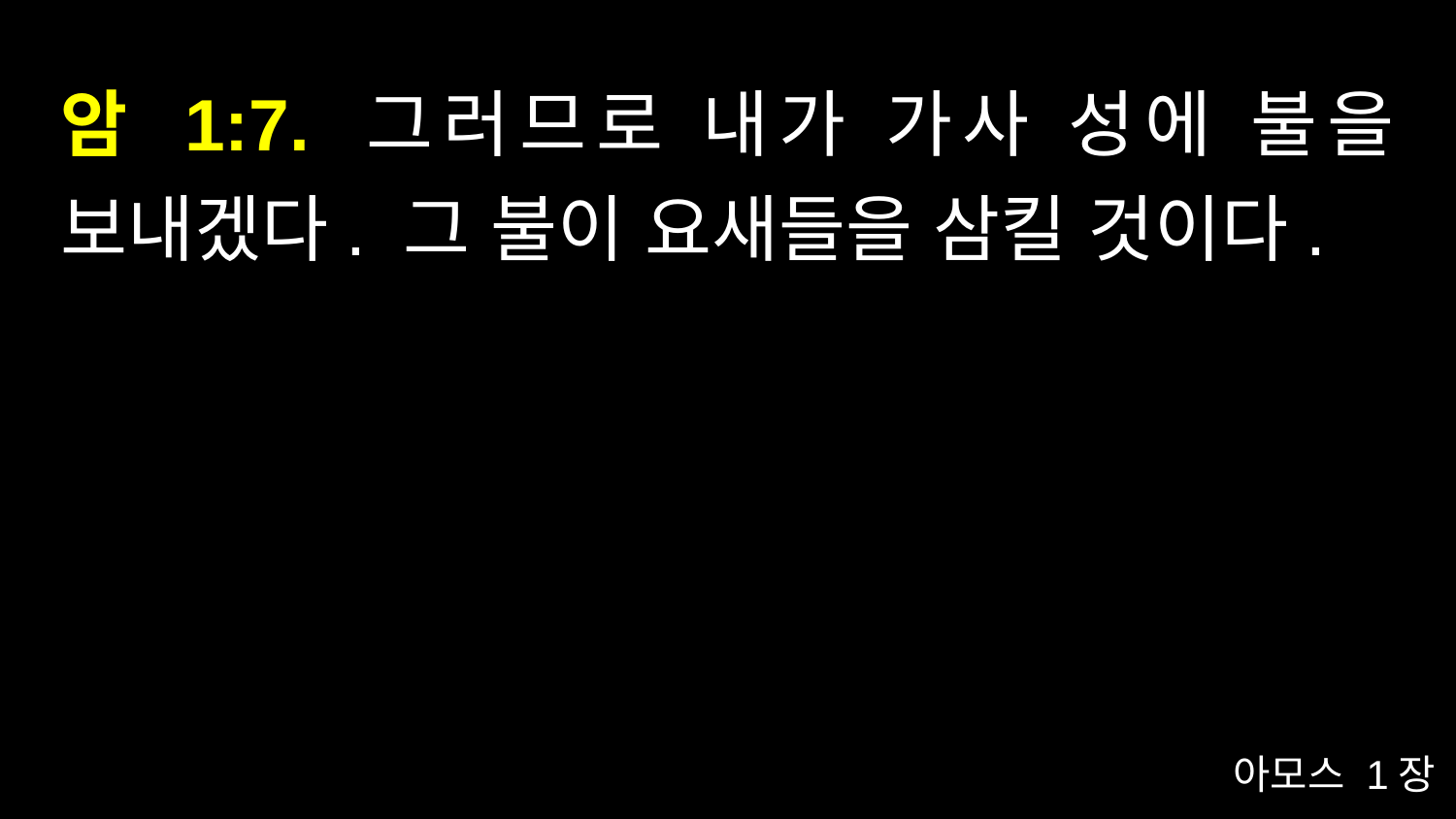

# 암 1:7. 그러므로 내가 가사 성에 불을 보내겠다. 그 불이 요새들을 삼킬 것이다.
아모스 1장